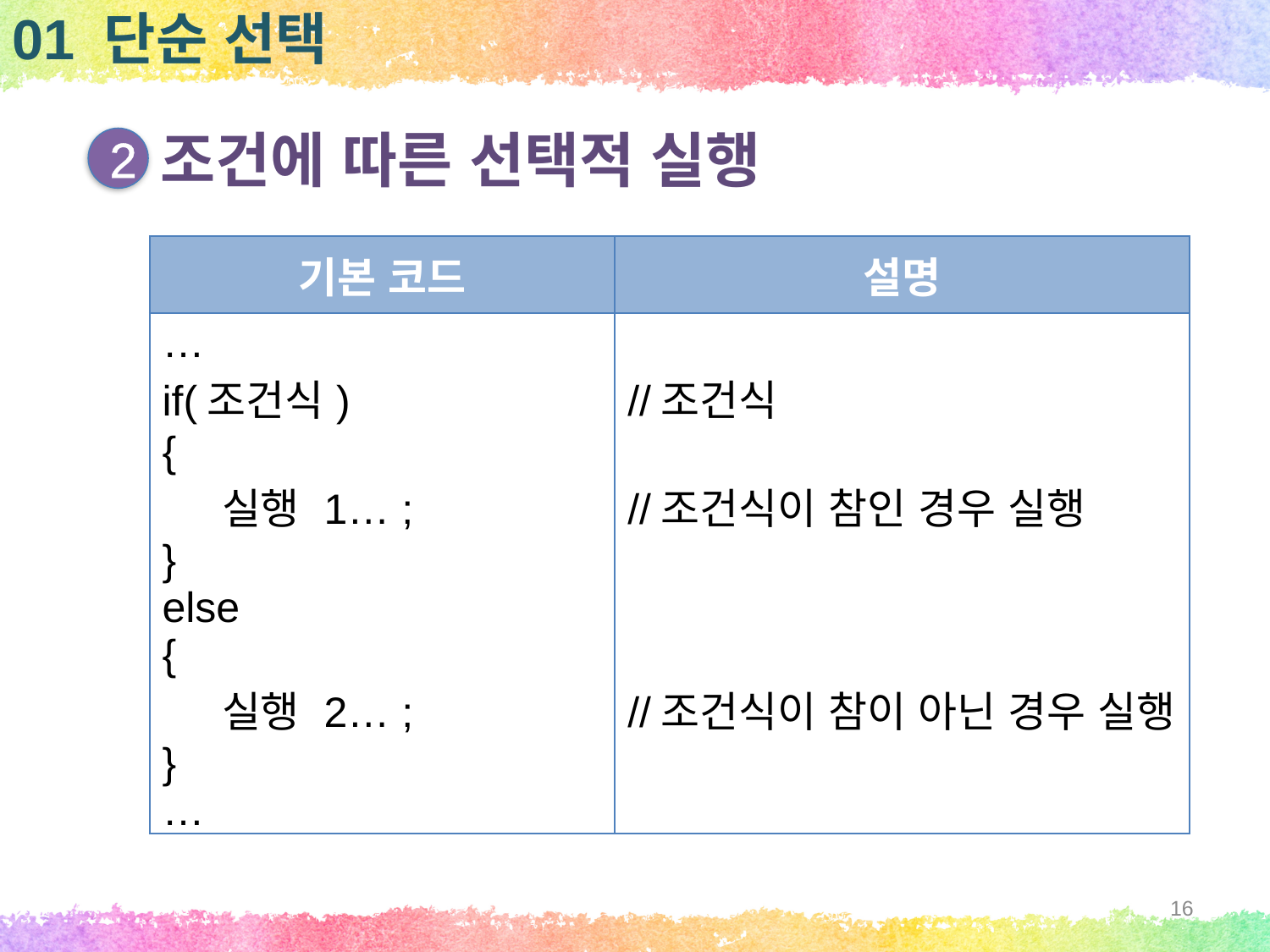

01 단순 선택
조건에 따른 선택적 실행
2
| 기본 코드 | 설명 |
| --- | --- |
| … if(조건식) { 실행 1… ; } else { 실행 2… ; } … | //조건식 //조건식이 참인 경우 실행 //조건식이 참이 아닌 경우 실행 |
16